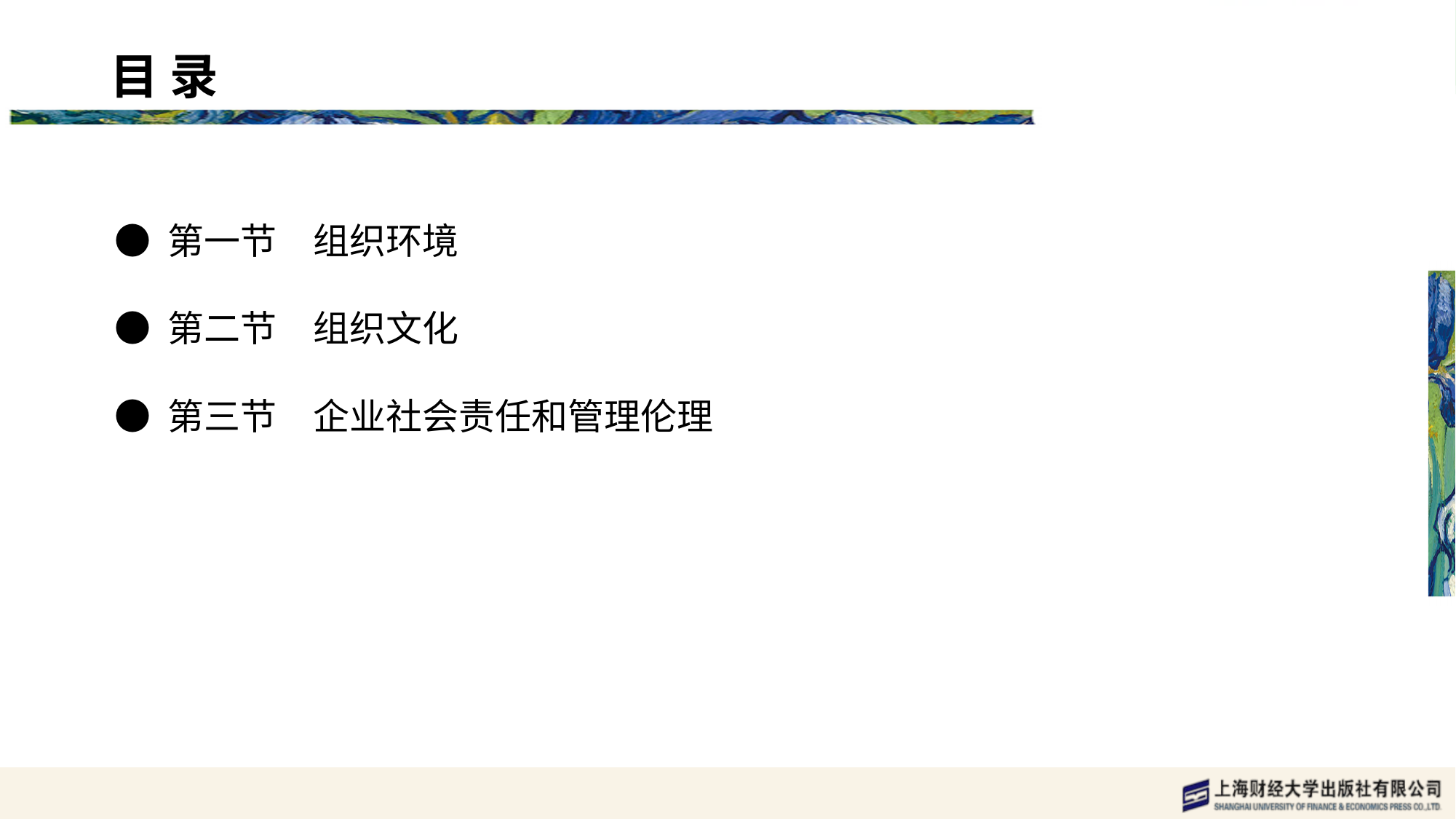

目 录  content
● 第一节　组织环境
● 第二节　组织文化
● 第三节　企业社会责任和管理伦理